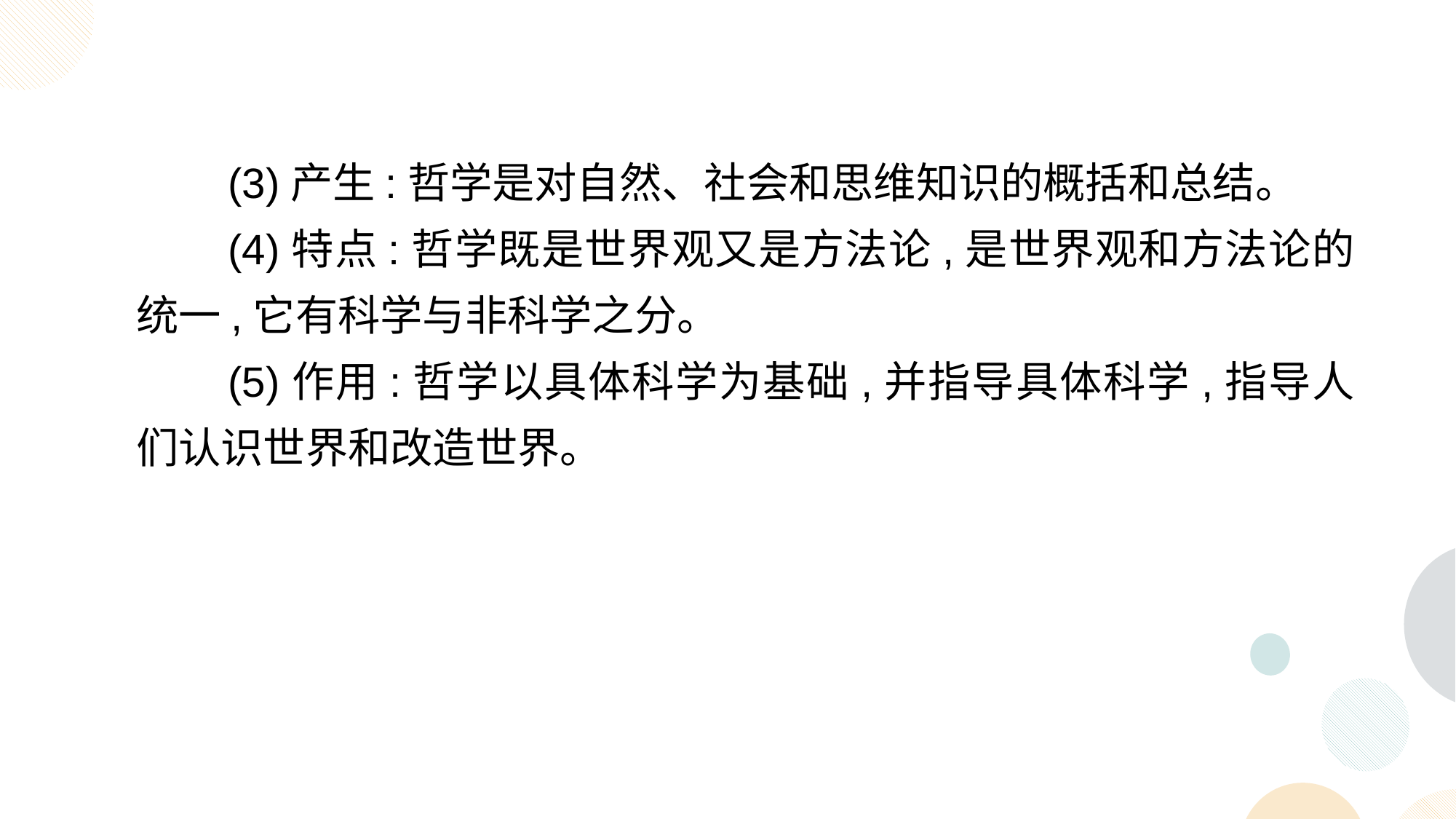

(3)产生:哲学是对自然、社会和思维知识的概括和总结。
(4)特点:哲学既是世界观又是方法论,是世界观和方法论的统一,它有科学与非科学之分。
(5)作用:哲学以具体科学为基础,并指导具体科学,指导人们认识世界和改造世界。